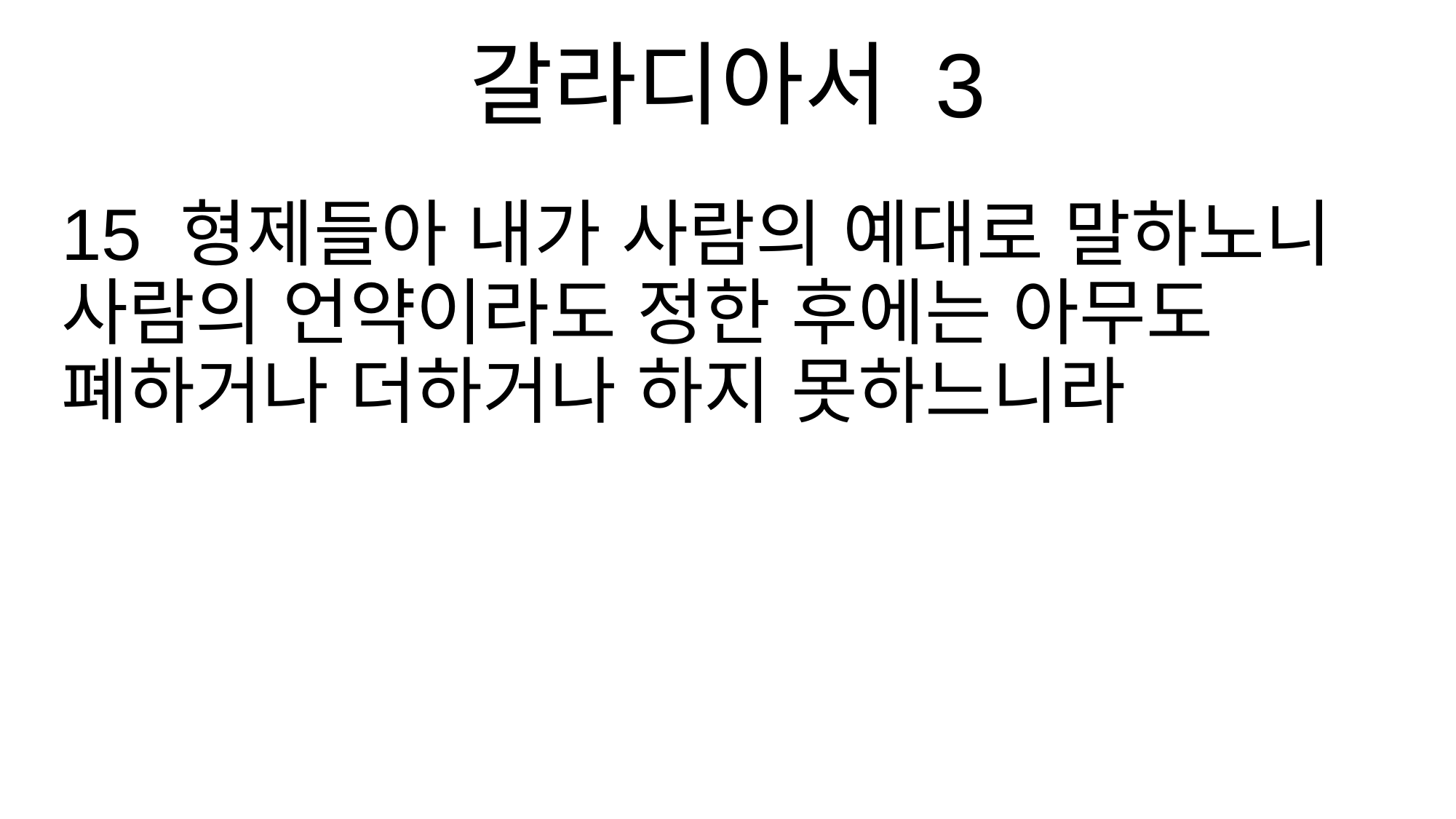

갈라디아서 3
15 형제들아 내가 사람의 예대로 말하노니 사람의 언약이라도 정한 후에는 아무도 폐하거나 더하거나 하지 못하느니라